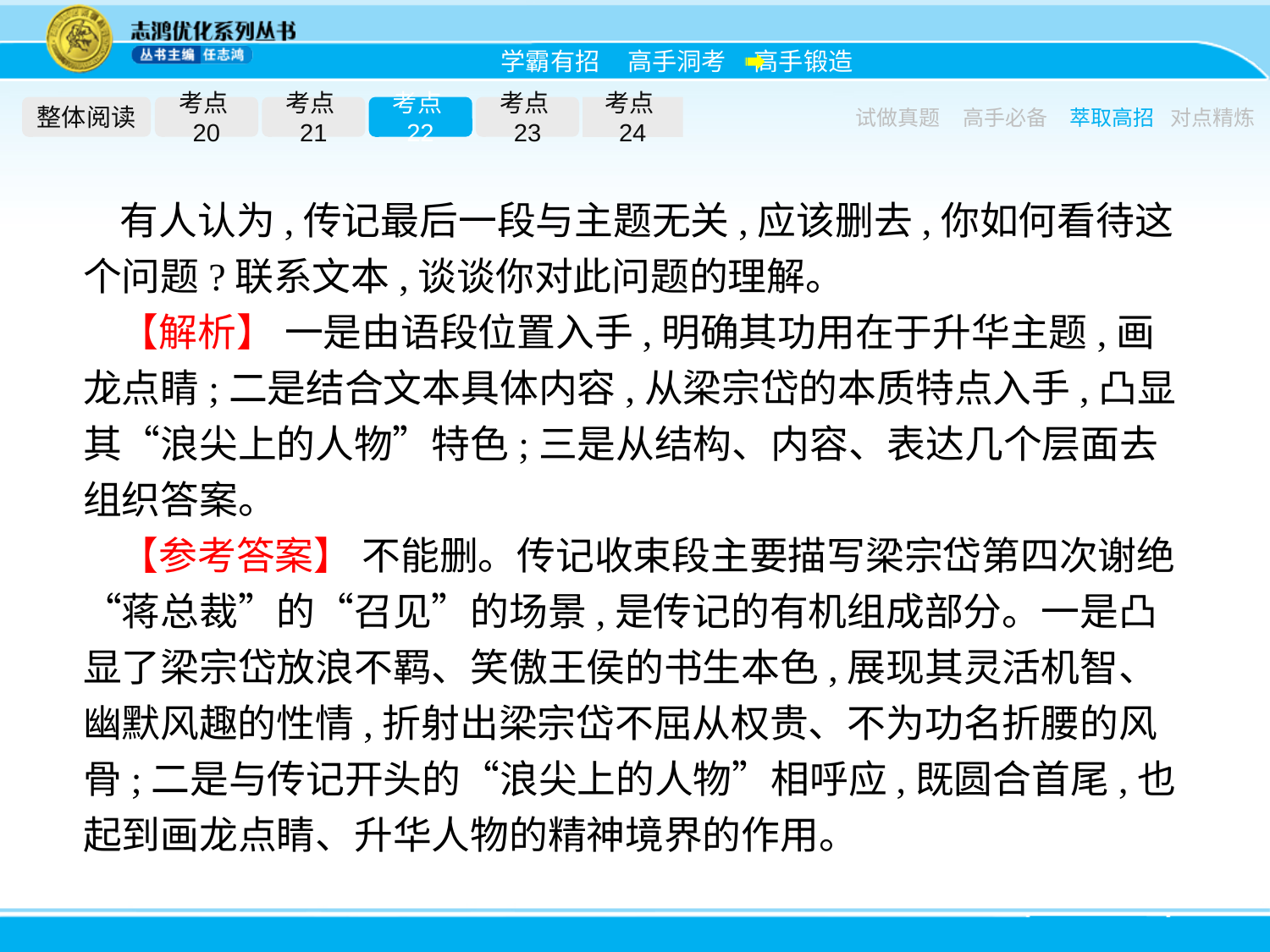

整体阅读
考点20
考点21
考点22
考点23
考点24
试做真题
高手必备
萃取高招
对点精炼
有人认为,传记最后一段与主题无关,应该删去,你如何看待这个问题?联系文本,谈谈你对此问题的理解。
【解析】 一是由语段位置入手,明确其功用在于升华主题,画龙点睛;二是结合文本具体内容,从梁宗岱的本质特点入手,凸显其“浪尖上的人物”特色;三是从结构、内容、表达几个层面去组织答案。
【参考答案】 不能删。传记收束段主要描写梁宗岱第四次谢绝“蒋总裁”的“召见”的场景,是传记的有机组成部分。一是凸显了梁宗岱放浪不羁、笑傲王侯的书生本色,展现其灵活机智、幽默风趣的性情,折射出梁宗岱不屈从权贵、不为功名折腰的风骨;二是与传记开头的“浪尖上的人物”相呼应,既圆合首尾,也起到画龙点睛、升华人物的精神境界的作用。